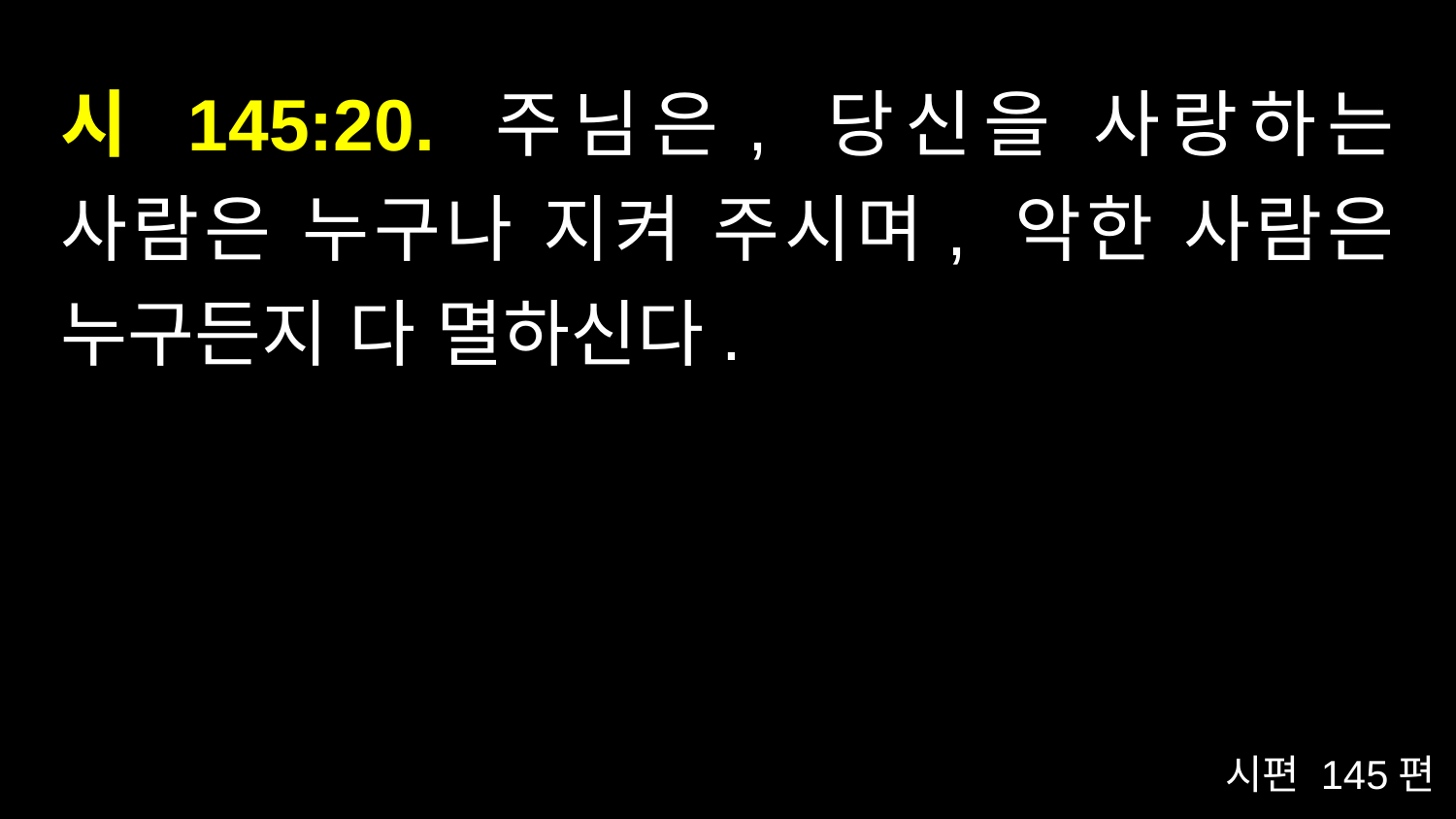

# 시 145:20. 주님은, 당신을 사랑하는 사람은 누구나 지켜 주시며, 악한 사람은 누구든지 다 멸하신다.
시편 145편